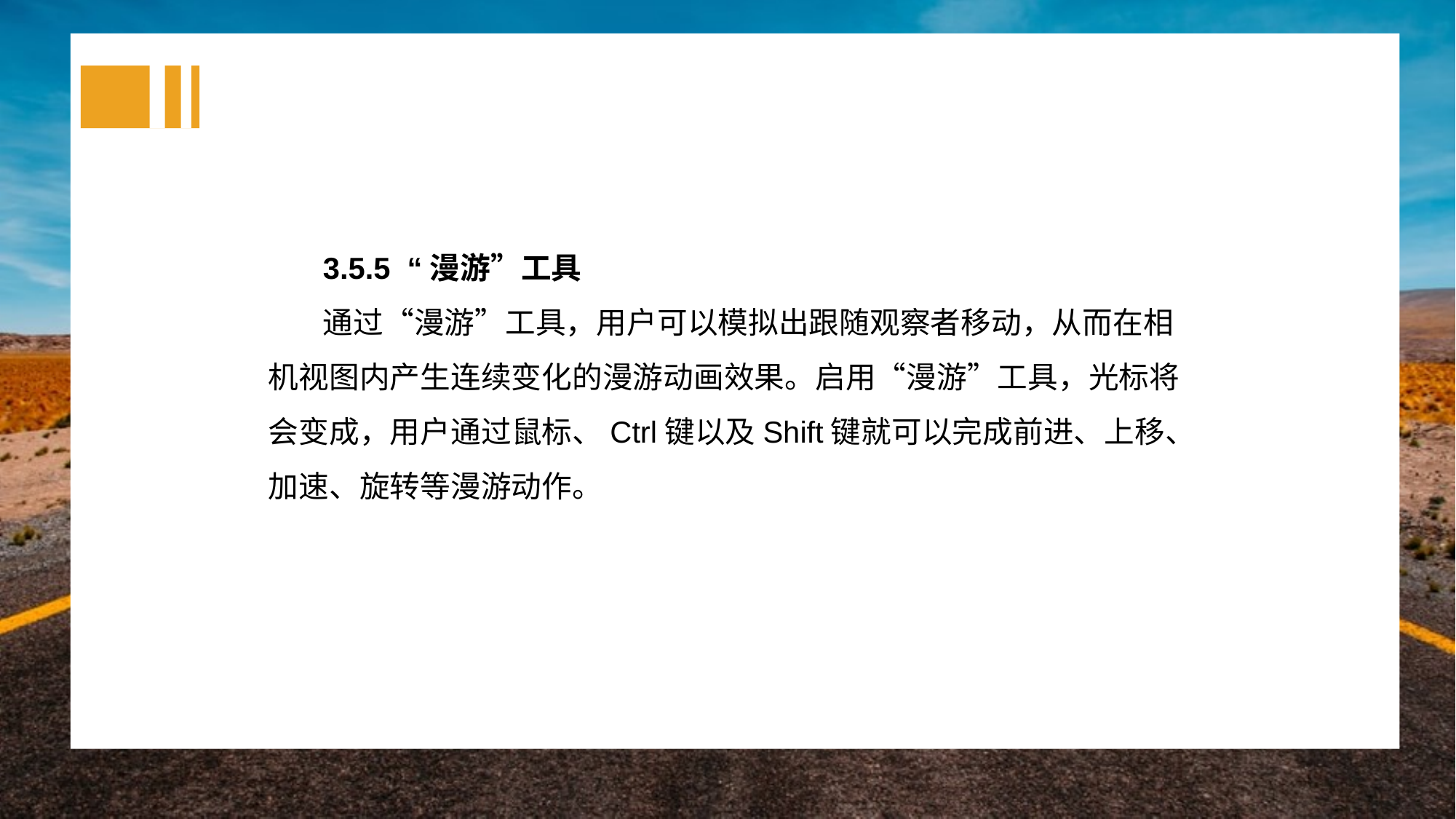

3.5.5  “漫游”工具
通过“漫游”工具，用户可以模拟出跟随观察者移动，从而在相机视图内产生连续变化的漫游动画效果。启用“漫游”工具，光标将会变成，用户通过鼠标、Ctrl键以及Shift键就可以完成前进、上移、加速、旋转等漫游动作。